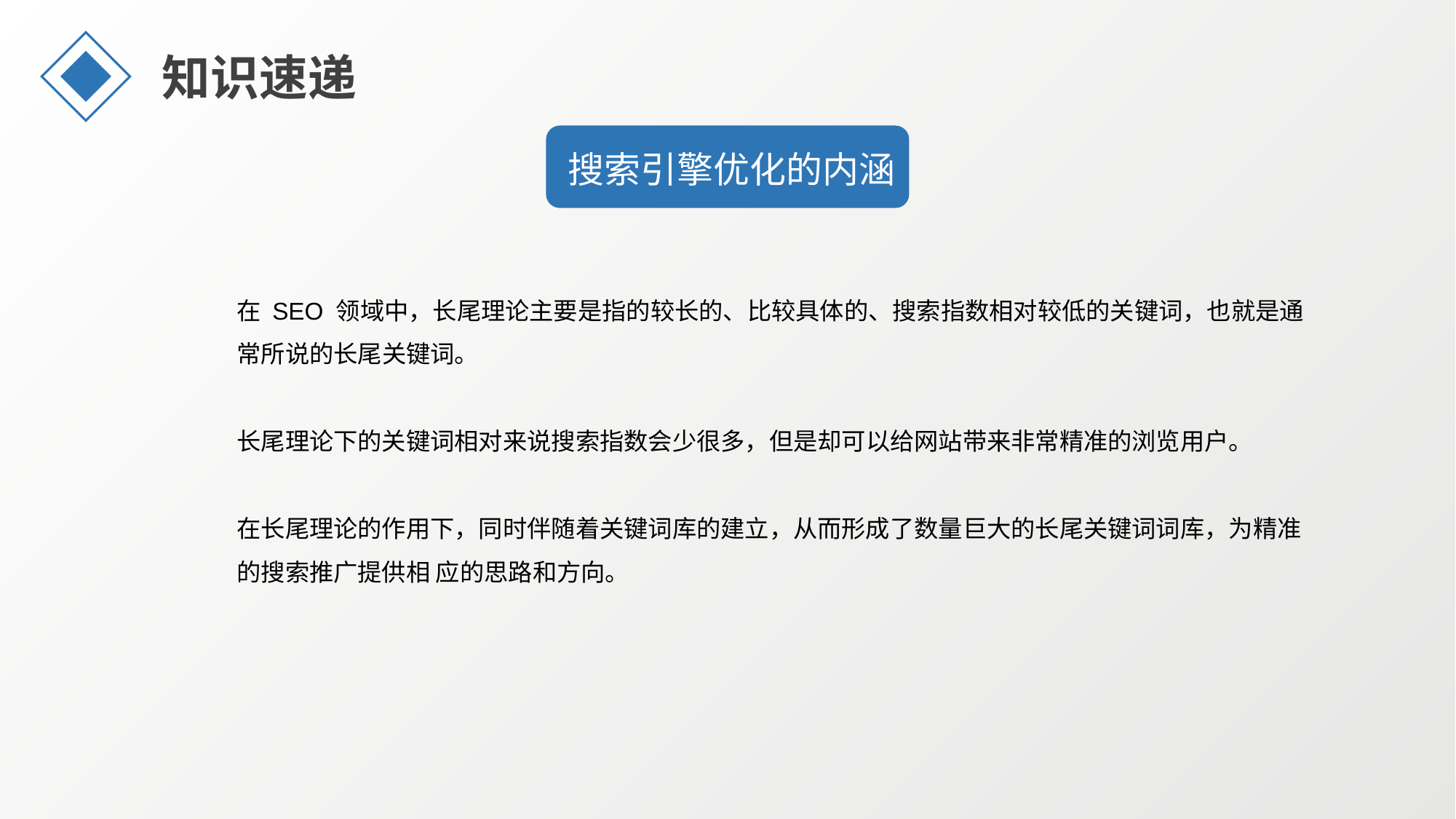

知识速递

搜索引擎优化的内涵
在 SEO 领域中，长尾理论主要是指的较长的、比较具体的、搜索指数相对较低的关键词，也就是通常所说的长尾关键词。

长尾理论下的关键词相对来说搜索指数会少很多，但是却可以给网站带来非常精准的浏览用户。

在长尾理论的作用下，同时伴随着关键词库的建立，从而形成了数量巨大的长尾关键词词库，为精准的搜索推广提供相 应的思路和方向。